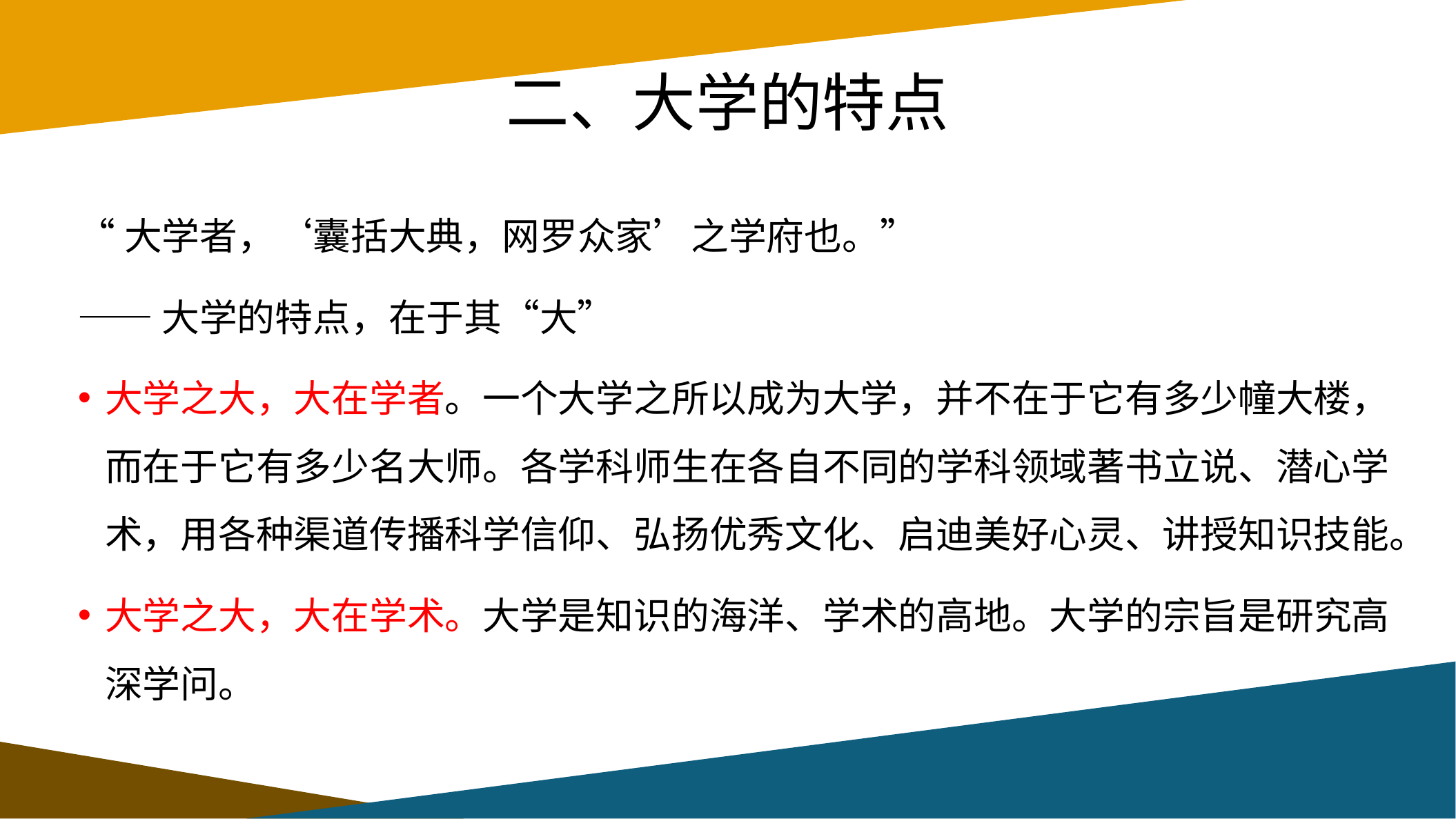

# 二、大学的特点
“大学者，‘囊括大典，网罗众家’之学府也。”
——大学的特点，在于其“大”
大学之大，大在学者。一个大学之所以成为大学，并不在于它有多少幢大楼，而在于它有多少名大师。各学科师生在各自不同的学科领域著书立说、潜心学术，用各种渠道传播科学信仰、弘扬优秀文化、启迪美好心灵、讲授知识技能。
大学之大，大在学术。大学是知识的海洋、学术的高地。大学的宗旨是研究高深学问。